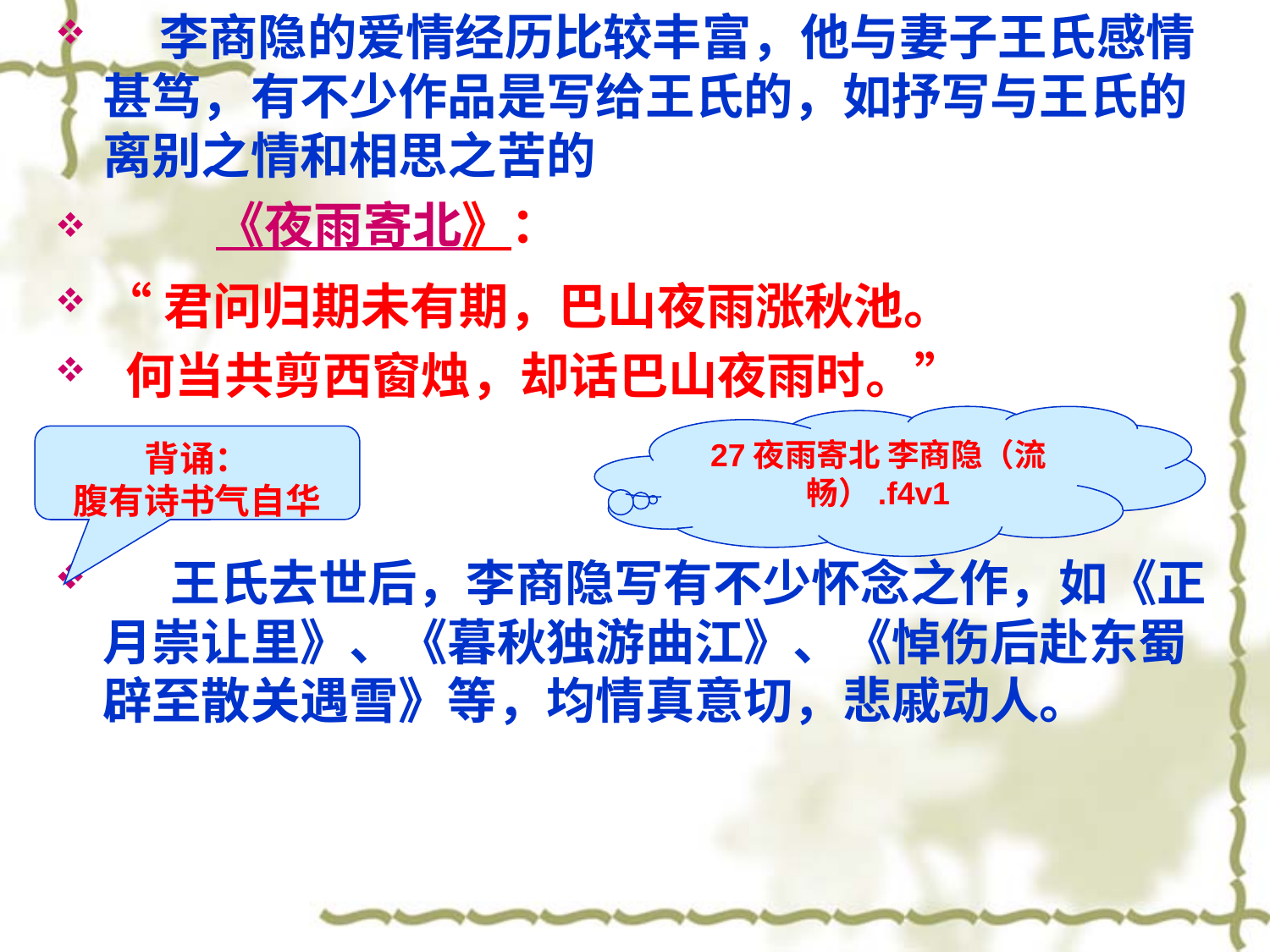

李商隐的爱情经历比较丰富，他与妻子王氏感情甚笃，有不少作品是写给王氏的，如抒写与王氏的离别之情和相思之苦的
         《夜雨寄北》：
“君问归期未有期，巴山夜雨涨秋池。
 何当共剪西窗烛，却话巴山夜雨时。”

     王氏去世后，李商隐写有不少怀念之作，如《正月崇让里》、《暮秋独游曲江》、《悼伤后赴东蜀辟至散关遇雪》等，均情真意切，悲戚动人。

#
27夜雨寄北 李商隐（流畅）.f4v1
背诵：
腹有诗书气自华